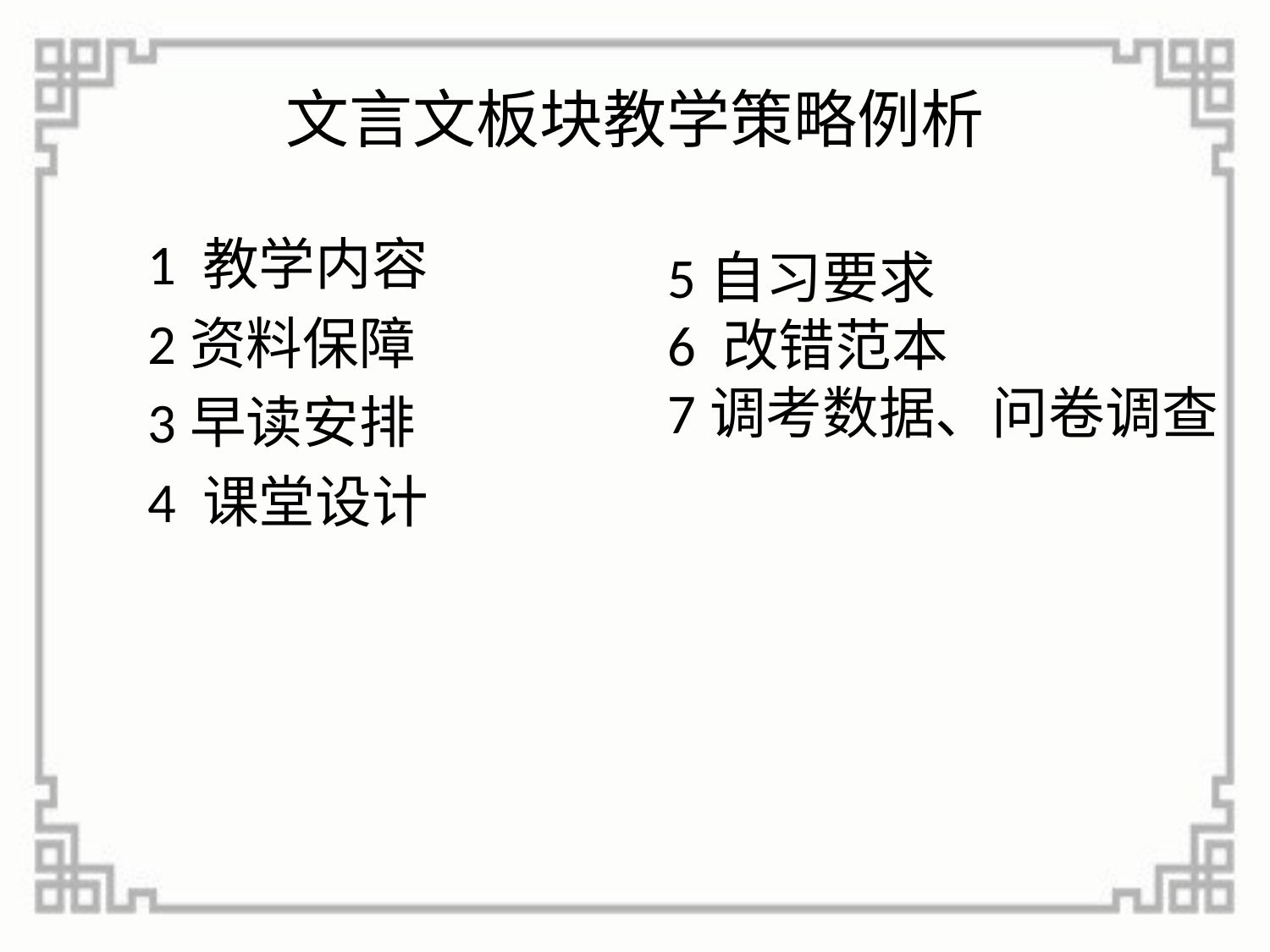

# 文言文板块教学策略例析
1 教学内容
2资料保障
3早读安排
4 课堂设计
5自习要求
6 改错范本
7调考数据、问卷调查